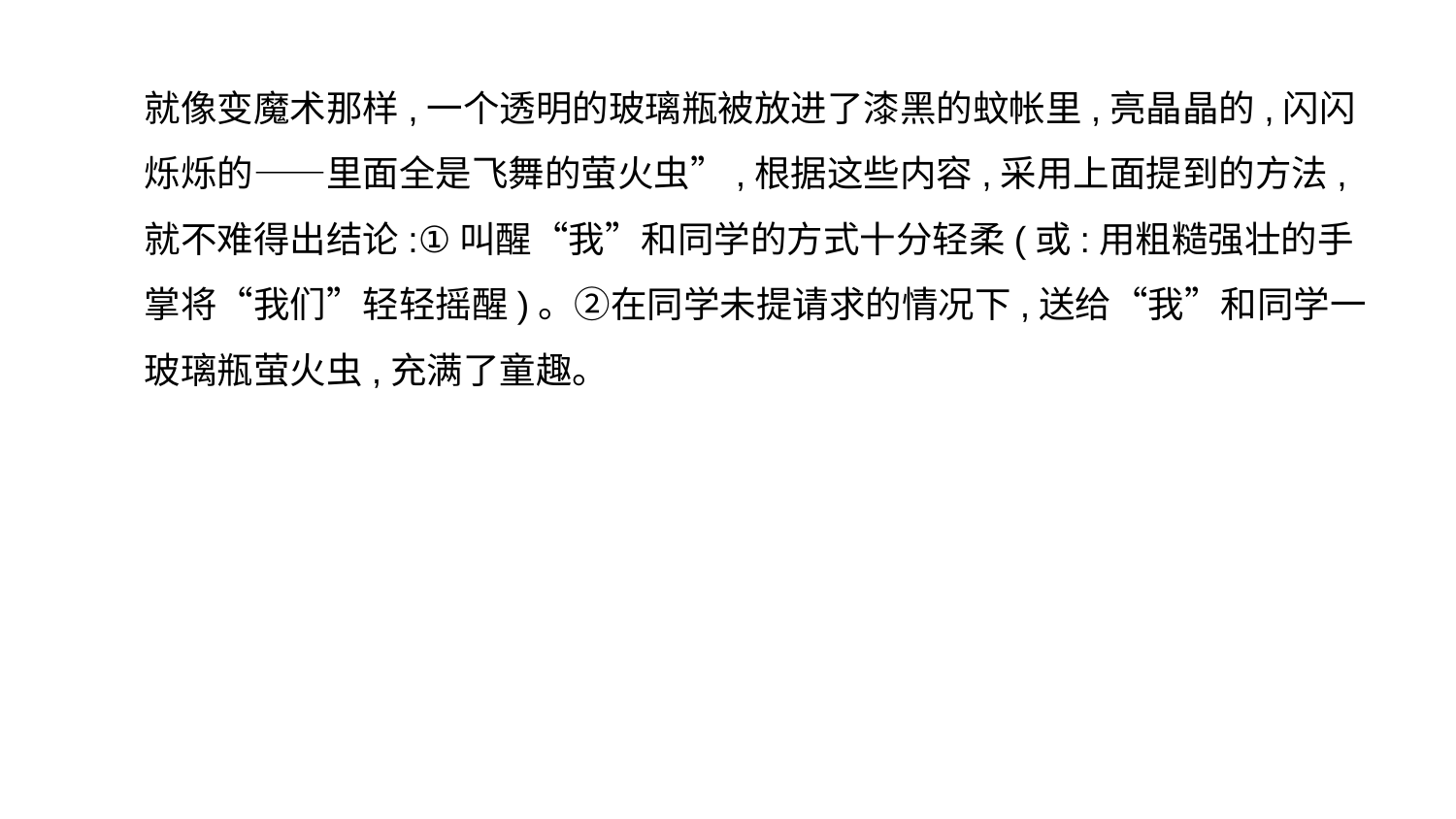

就像变魔术那样,一个透明的玻璃瓶被放进了漆黑的蚊帐里,亮晶晶的,闪闪烁烁的——里面全是飞舞的萤火虫”,根据这些内容,采用上面提到的方法,就不难得出结论:①叫醒“我”和同学的方式十分轻柔(或:用粗糙强壮的手掌将“我们”轻轻摇醒)。②在同学未提请求的情况下,送给“我”和同学一玻璃瓶萤火虫,充满了童趣。